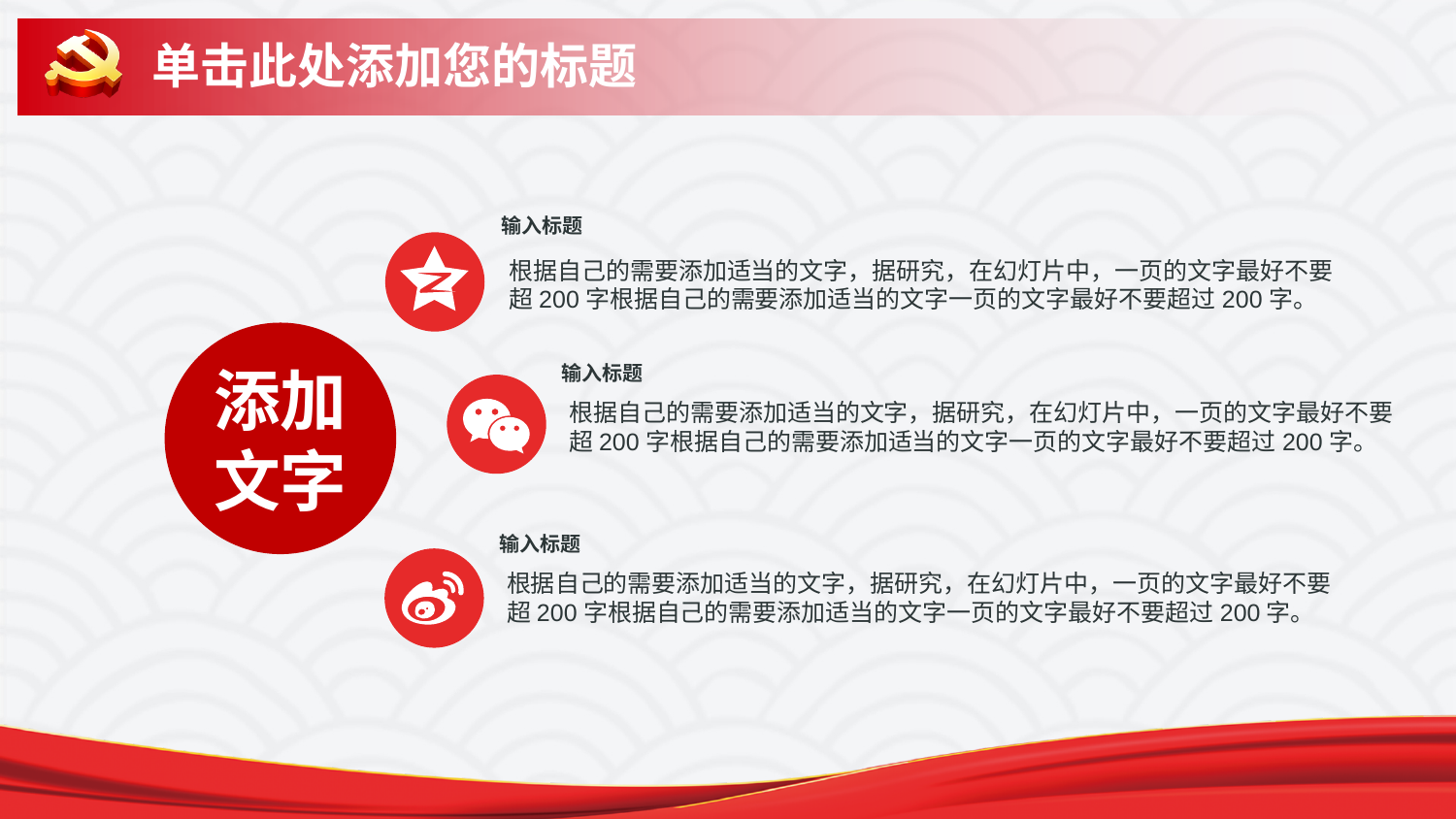

# 单击此处添加您的标题
输入标题

根据自己的需要添加适当的文字，据研究，在幻灯片中，一页的文字最好不要超200字根据自己的需要添加适当的文字一页的文字最好不要超过200字。

添加
文字
输入标题

根据自己的需要添加适当的文字，据研究，在幻灯片中，一页的文字最好不要超200字根据自己的需要添加适当的文字一页的文字最好不要超过200字。
输入标题

根据自己的需要添加适当的文字，据研究，在幻灯片中，一页的文字最好不要超200字根据自己的需要添加适当的文字一页的文字最好不要超过200字。